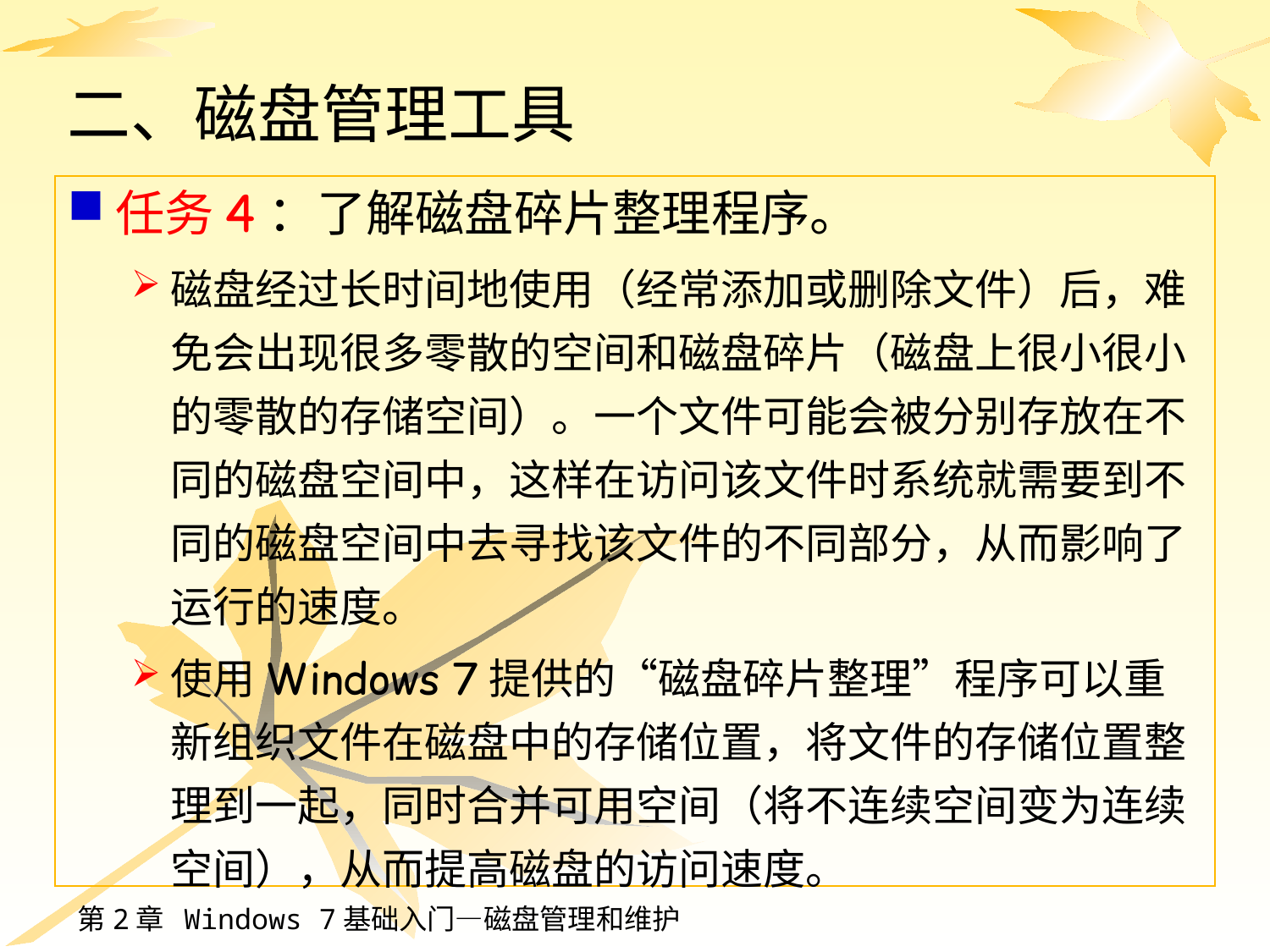

# 二、磁盘管理工具
任务4：了解磁盘碎片整理程序。
磁盘经过长时间地使用（经常添加或删除文件）后，难免会出现很多零散的空间和磁盘碎片（磁盘上很小很小的零散的存储空间）。一个文件可能会被分别存放在不同的磁盘空间中，这样在访问该文件时系统就需要到不同的磁盘空间中去寻找该文件的不同部分，从而影响了运行的速度。
使用Windows 7提供的“磁盘碎片整理”程序可以重新组织文件在磁盘中的存储位置，将文件的存储位置整理到一起，同时合并可用空间（将不连续空间变为连续空间），从而提高磁盘的访问速度。